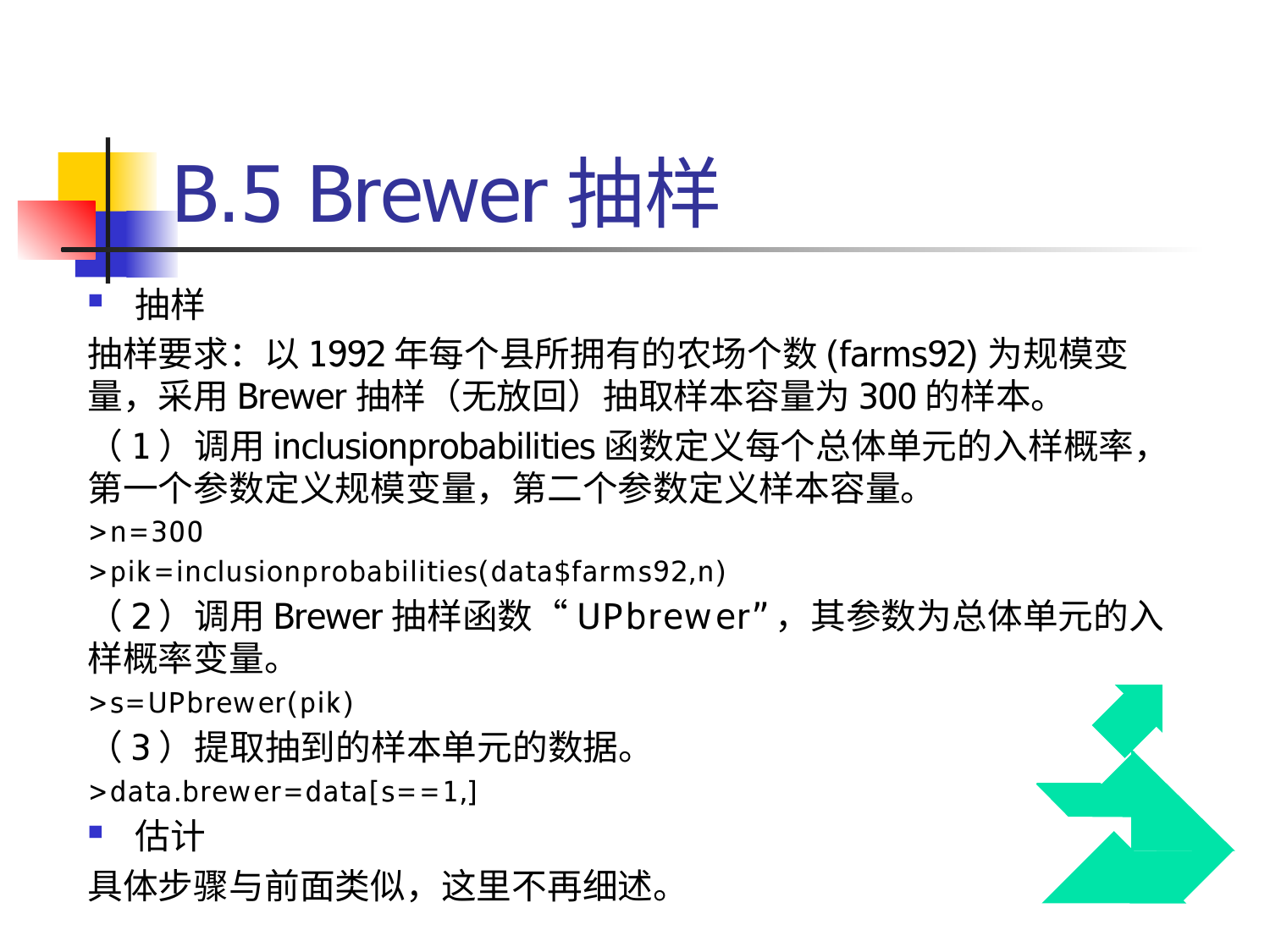

# B.5 Brewer抽样
抽样
抽样要求：以1992年每个县所拥有的农场个数(farms92)为规模变量，采用Brewer抽样（无放回）抽取样本容量为300的样本。
（1）调用inclusionprobabilities函数定义每个总体单元的入样概率，第一个参数定义规模变量，第二个参数定义样本容量。
>n=300
>pik=inclusionprobabilities(data$farms92,n)
（2）调用Brewer抽样函数“UPbrewer”，其参数为总体单元的入样概率变量。
>s=UPbrewer(pik)
（3）提取抽到的样本单元的数据。
>data.brewer=data[s==1,]
估计
具体步骤与前面类似，这里不再细述。